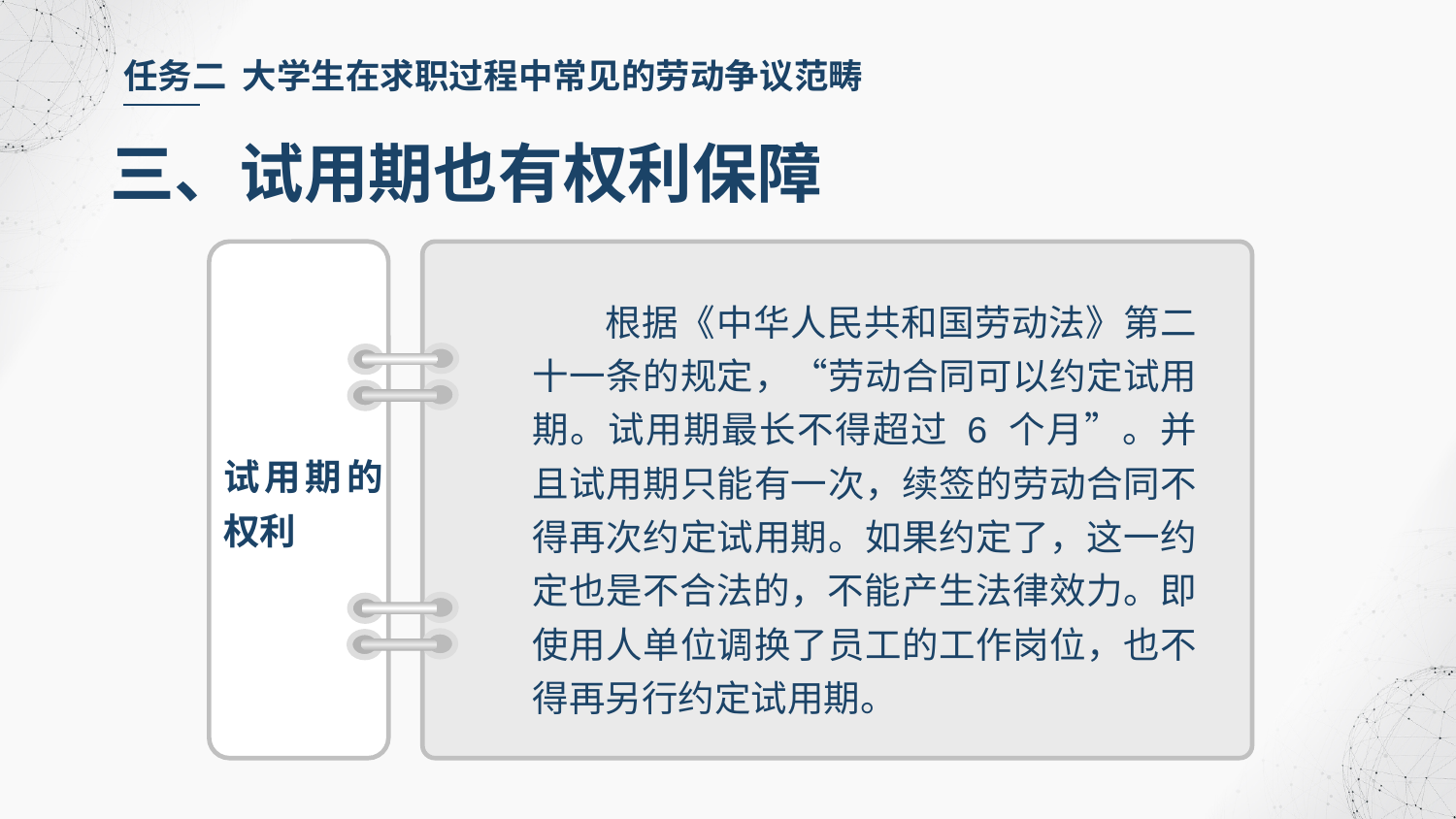

任务二  大学生在求职过程中常见的劳动争议范畴
三、试用期也有权利保障

根据《中华人民共和国劳动法》第二十一条的规定，“劳动合同可以约定试用期。试用期最长不得超过 6 个月”。并且试用期只能有一次，续签的劳动合同不得再次约定试用期。如果约定了，这一约定也是不合法的，不能产生法律效力。即使用人单位调换了员工的工作岗位，也不得再另行约定试用期。

试用期的权利